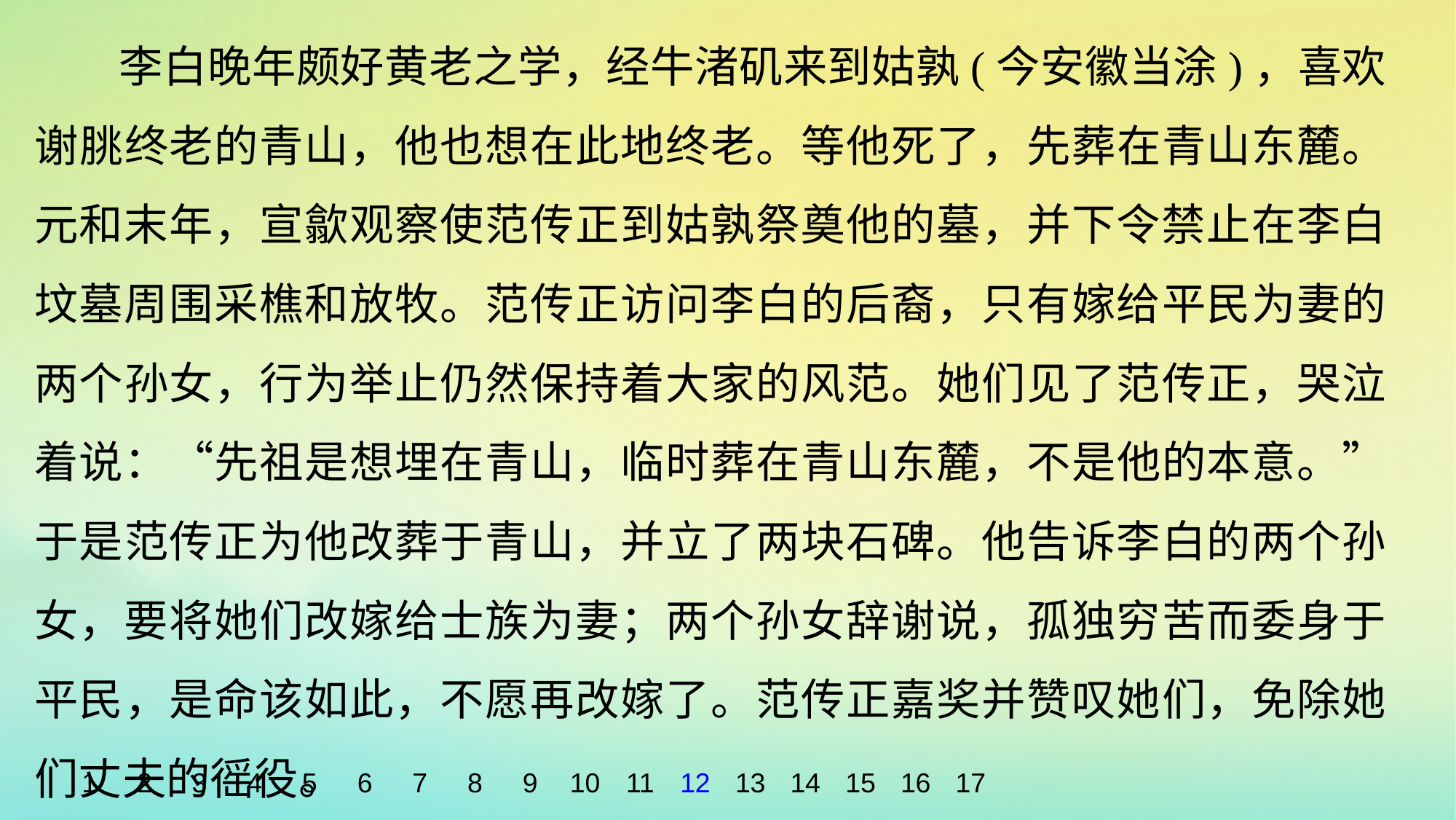

李白晚年颇好黄老之学，经牛渚矶来到姑孰(今安徽当涂)，喜欢谢朓终老的青山，他也想在此地终老。等他死了，先葬在青山东麓。元和末年，宣歙观察使范传正到姑孰祭奠他的墓，并下令禁止在李白坟墓周围采樵和放牧。范传正访问李白的后裔，只有嫁给平民为妻的两个孙女，行为举止仍然保持着大家的风范。她们见了范传正，哭泣着说：“先祖是想埋在青山，临时葬在青山东麓，不是他的本意。”于是范传正为他改葬于青山，并立了两块石碑。他告诉李白的两个孙女，要将她们改嫁给士族为妻；两个孙女辞谢说，孤独穷苦而委身于平民，是命该如此，不愿再改嫁了。范传正嘉奖并赞叹她们，免除她们丈夫的徭役。
1
2
3
4
5
6
7
8
9
10
11
12
13
14
15
16
17